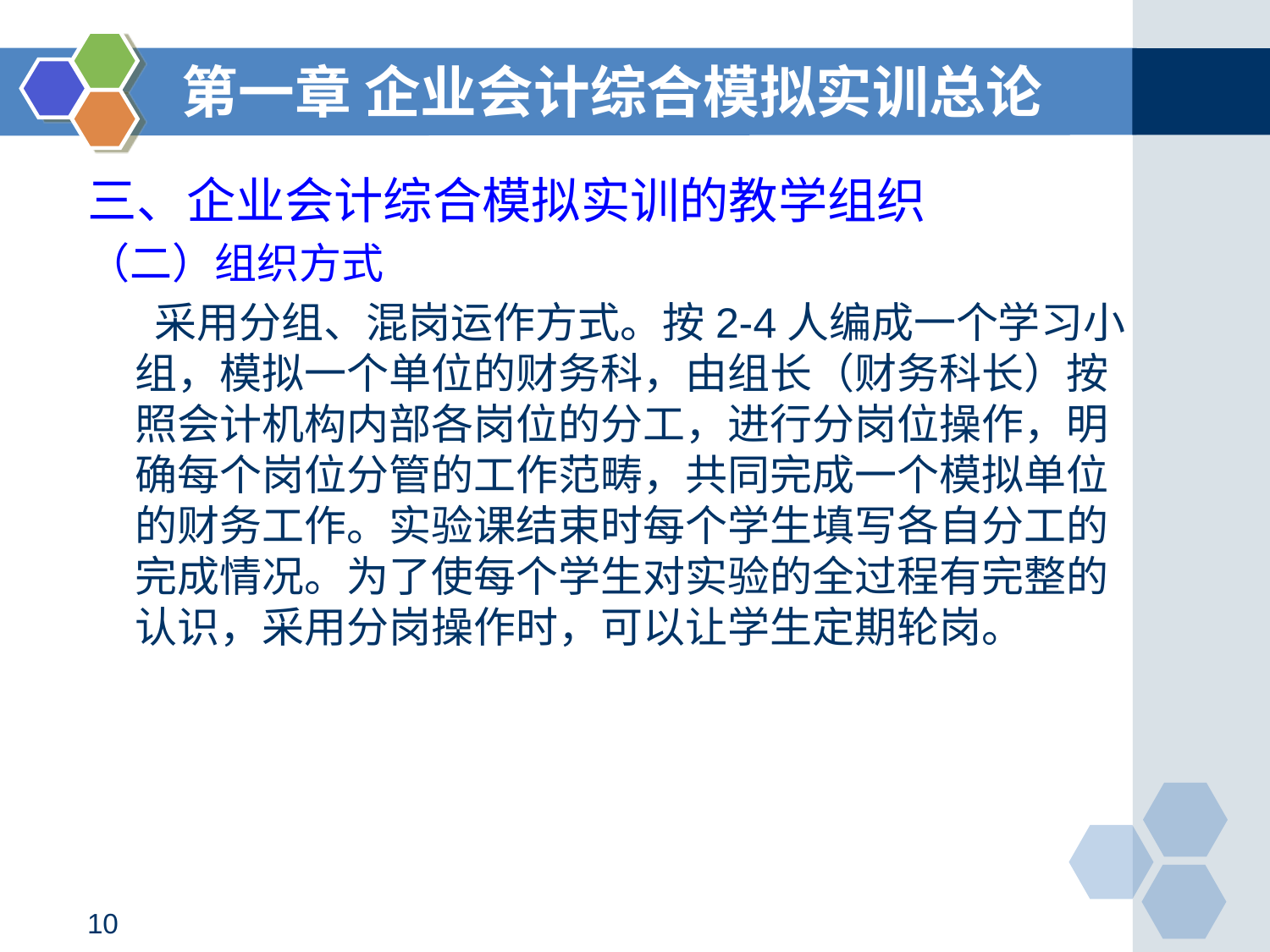

第一章 企业会计综合模拟实训总论
三、企业会计综合模拟实训的教学组织
（二）组织方式
      采用分组、混岗运作方式。按2-4人编成一个学习小组，模拟一个单位的财务科，由组长（财务科长）按照会计机构内部各岗位的分工，进行分岗位操作，明确每个岗位分管的工作范畴，共同完成一个模拟单位的财务工作。实验课结束时每个学生填写各自分工的完成情况。为了使每个学生对实验的全过程有完整的认识，采用分岗操作时，可以让学生定期轮岗。